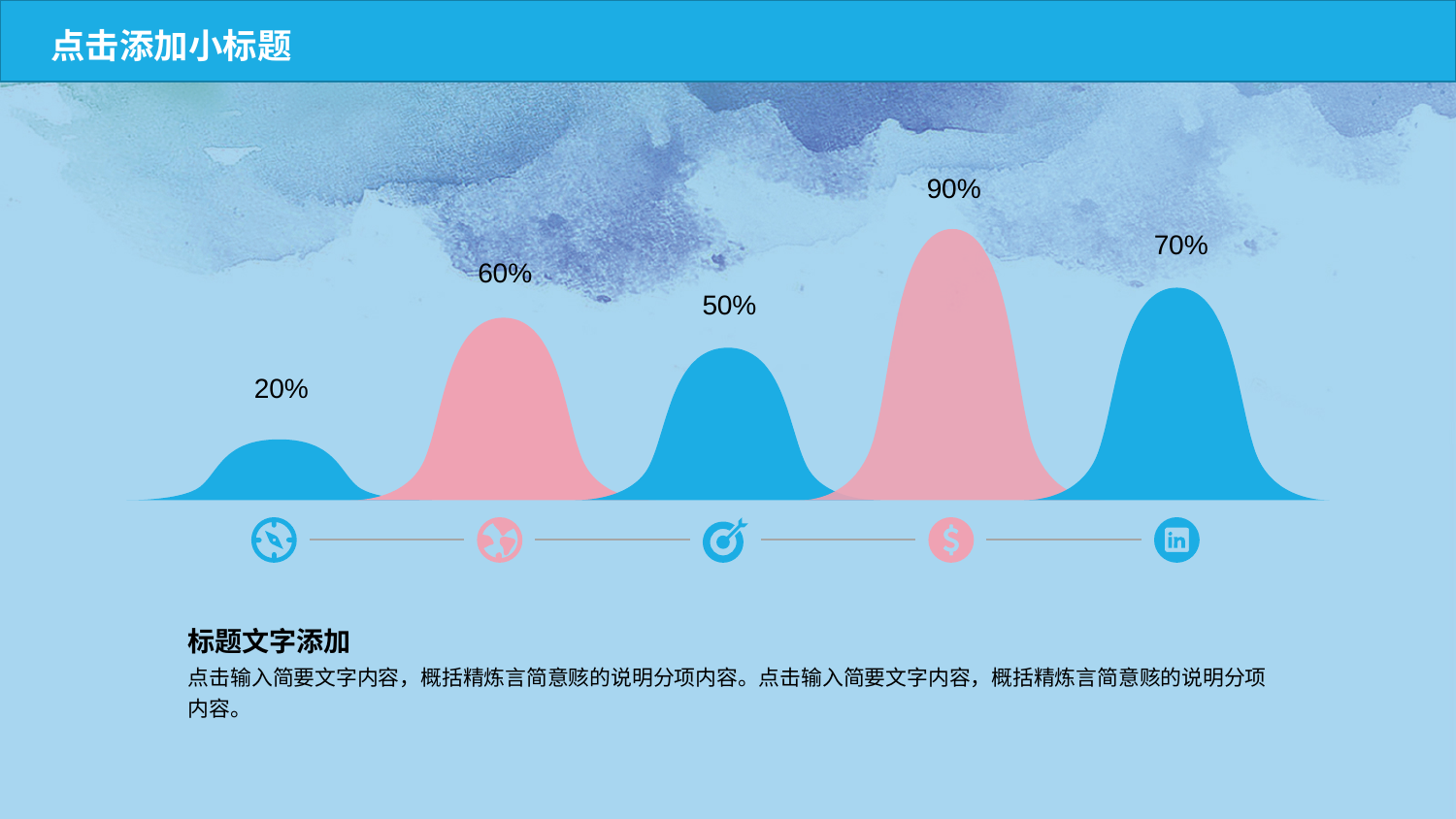

点击添加小标题
90%
70%

60%

50%

20%

标题文字添加
点击输入简要文字内容，概括精炼言简意赅的说明分项内容。点击输入简要文字内容，概括精炼言简意赅的说明分项内容。